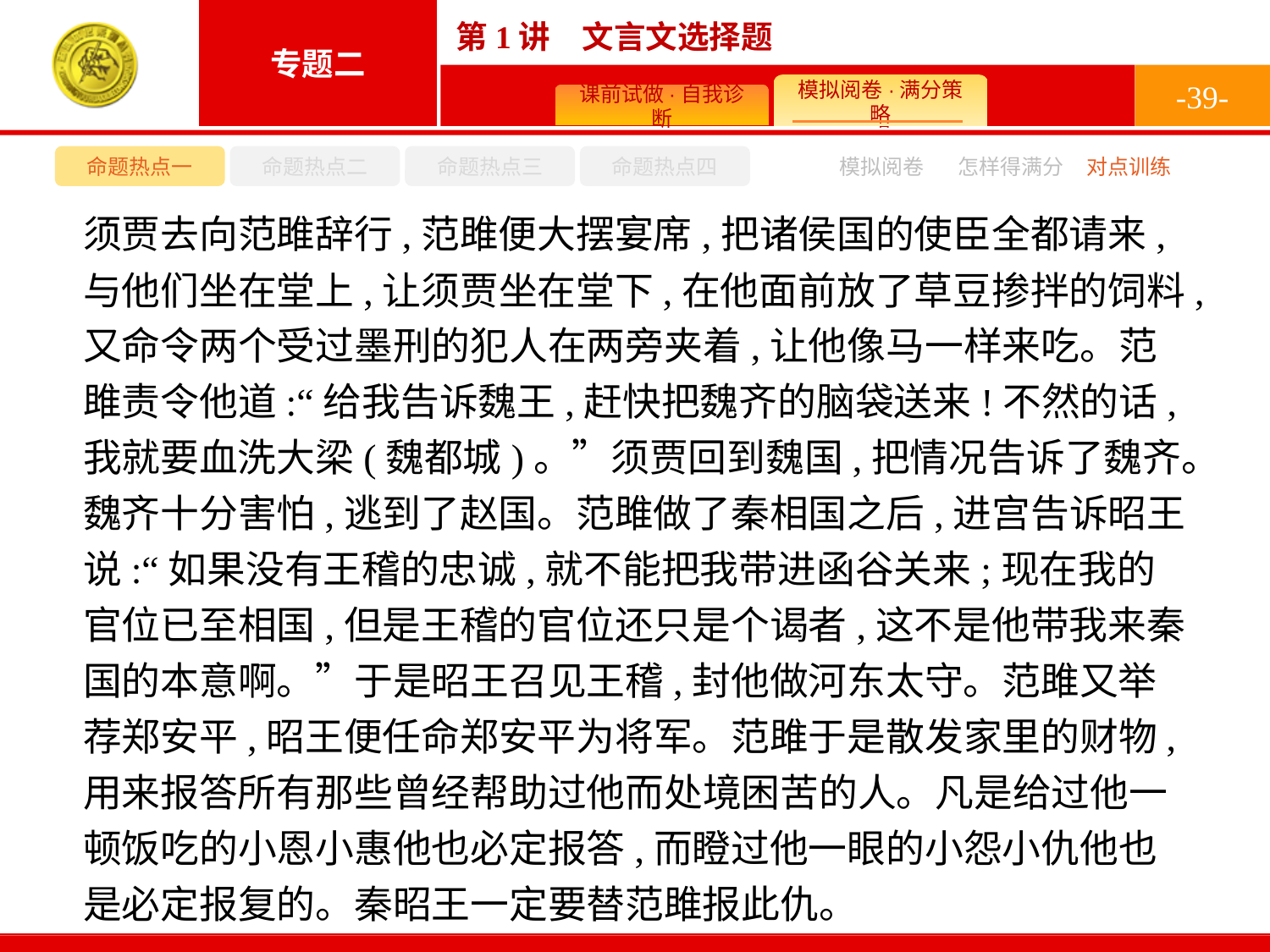

-39-
命题热点一
命题热点二
命题热点三
命题热点四
模拟阅卷
怎样得满分
对点训练
须贾去向范雎辞行,范雎便大摆宴席,把诸侯国的使臣全都请来,与他们坐在堂上,让须贾坐在堂下,在他面前放了草豆掺拌的饲料,又命令两个受过墨刑的犯人在两旁夹着,让他像马一样来吃。范雎责令他道:“给我告诉魏王,赶快把魏齐的脑袋送来!不然的话,我就要血洗大梁(魏都城)。”须贾回到魏国,把情况告诉了魏齐。魏齐十分害怕,逃到了赵国。范雎做了秦相国之后,进宫告诉昭王说:“如果没有王稽的忠诚,就不能把我带进函谷关来;现在我的官位已至相国,但是王稽的官位还只是个谒者,这不是他带我来秦国的本意啊。”于是昭王召见王稽,封他做河东太守。范雎又举荐郑安平,昭王便任命郑安平为将军。范雎于是散发家里的财物,用来报答所有那些曾经帮助过他而处境困苦的人。凡是给过他一顿饭吃的小恩小惠他也必定报答,而瞪过他一眼的小怨小仇他也是必定报复的。秦昭王一定要替范雎报此仇。